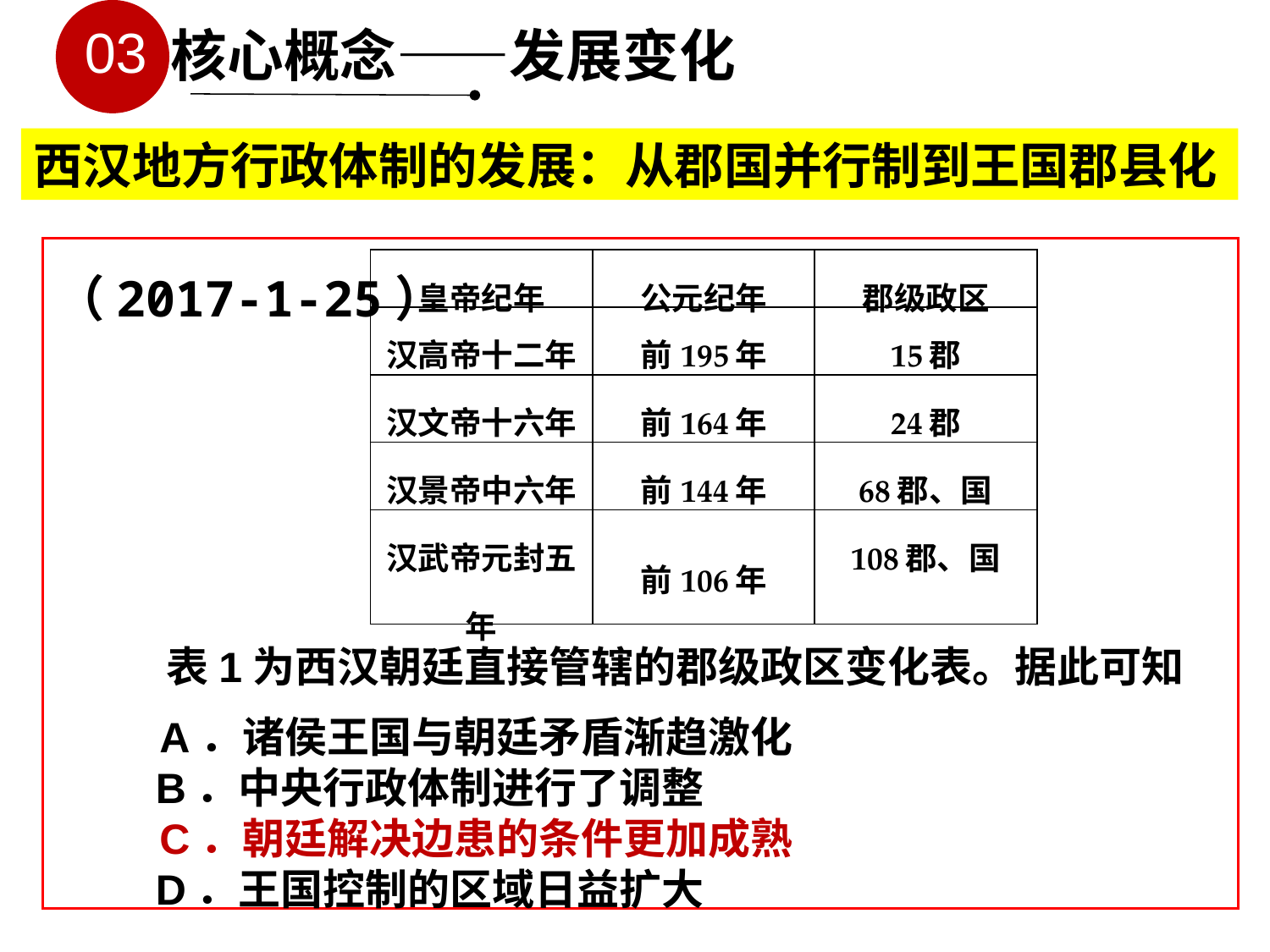

03
   核心概念——发展变化
西汉地方行政体制的发展：从郡国并行制到王国郡县化
（2017-1-25）

| 皇帝纪年 | 公元纪年 | 郡级政区 |
| --- | --- | --- |
| 汉高帝十二年 | 前195年 | 15郡 |
| 汉文帝十六年 | 前164年 | 24郡 |
| 汉景帝中六年 | 前144年 | 68郡、国 |
| 汉武帝元封五年 | 前106年 | 108郡、国 |
表1为西汉朝廷直接管辖的郡级政区变化表。据此可知
      A．诸侯王国与朝廷矛盾渐趋激化
      B．中央行政体制进行了调整
      C．朝廷解决边患的条件更加成熟
      D．王国控制的区域日益扩大